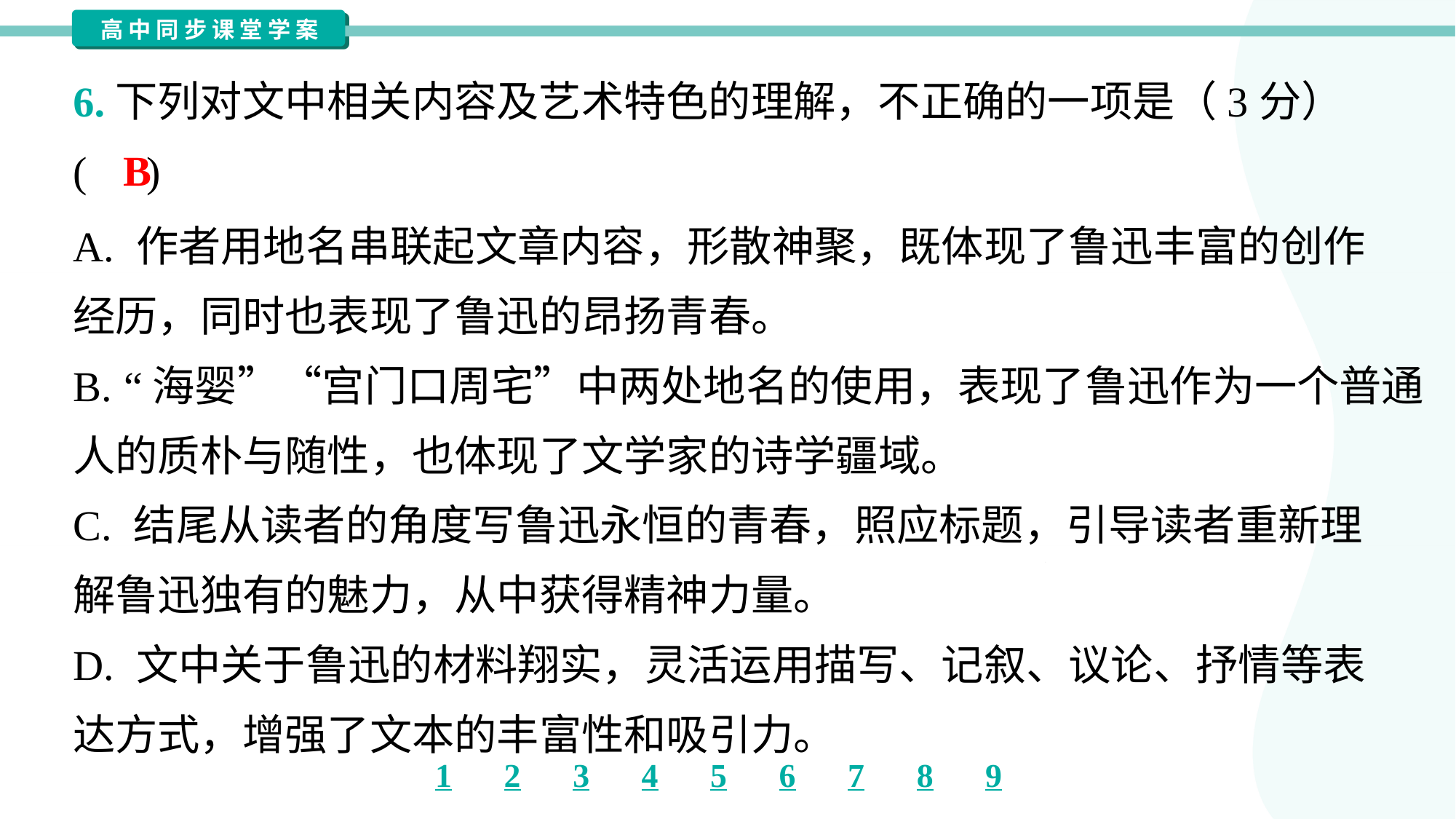

6.下列对文中相关内容及艺术特色的理解，不正确的一项是（3分）
(     )
B
A. 作者用地名串联起文章内容，形散神聚，既体现了鲁迅丰富的创作
经历，同时也表现了鲁迅的昂扬青春。
B. “海婴”“宫门口周宅”中两处地名的使用，表现了鲁迅作为一个普通
人的质朴与随性，也体现了文学家的诗学疆域。
C. 结尾从读者的角度写鲁迅永恒的青春，照应标题，引导读者重新理
解鲁迅独有的魅力，从中获得精神力量。
D. 文中关于鲁迅的材料翔实，灵活运用描写、记叙、议论、抒情等表
达方式，增强了文本的丰富性和吸引力。